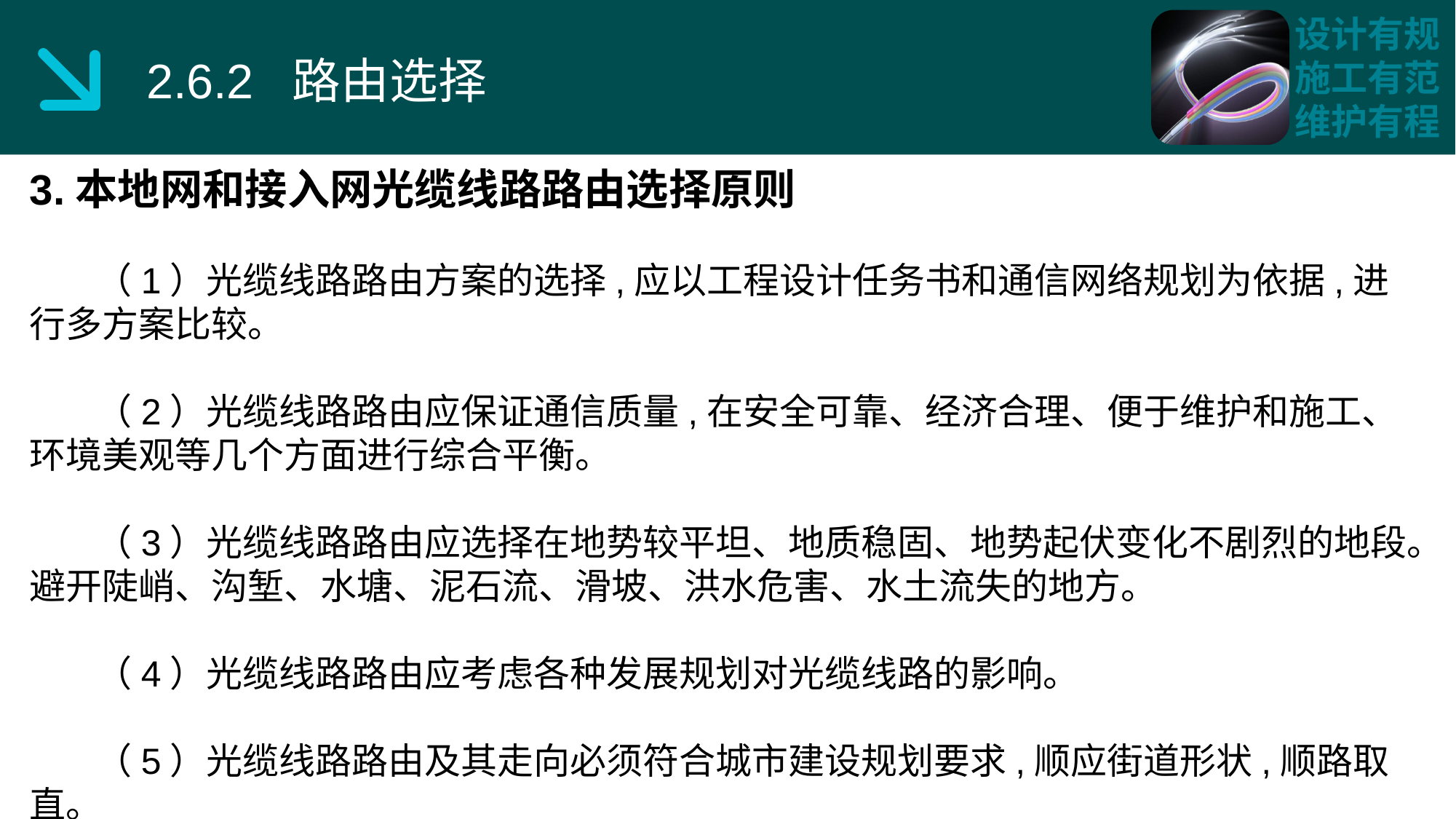

2.6.2  路由选择

3.本地网和接入网光缆线路路由选择原则

       （1）光缆线路路由方案的选择,应以工程设计任务书和通信网络规划为依据,进行多方案比较。

       （2）光缆线路路由应保证通信质量,在安全可靠、经济合理、便于维护和施工、环境美观等几个方面进行综合平衡。

       （3）光缆线路路由应选择在地势较平坦、地质稳固、地势起伏变化不剧烈的地段。避开陡峭、沟堑、水塘、泥石流、滑坡、洪水危害、水土流失的地方。

       （4）光缆线路路由应考虑各种发展规划对光缆线路的影响。

       （5）光缆线路路由及其走向必须符合城市建设规划要求,顺应街道形状,顺路取直。